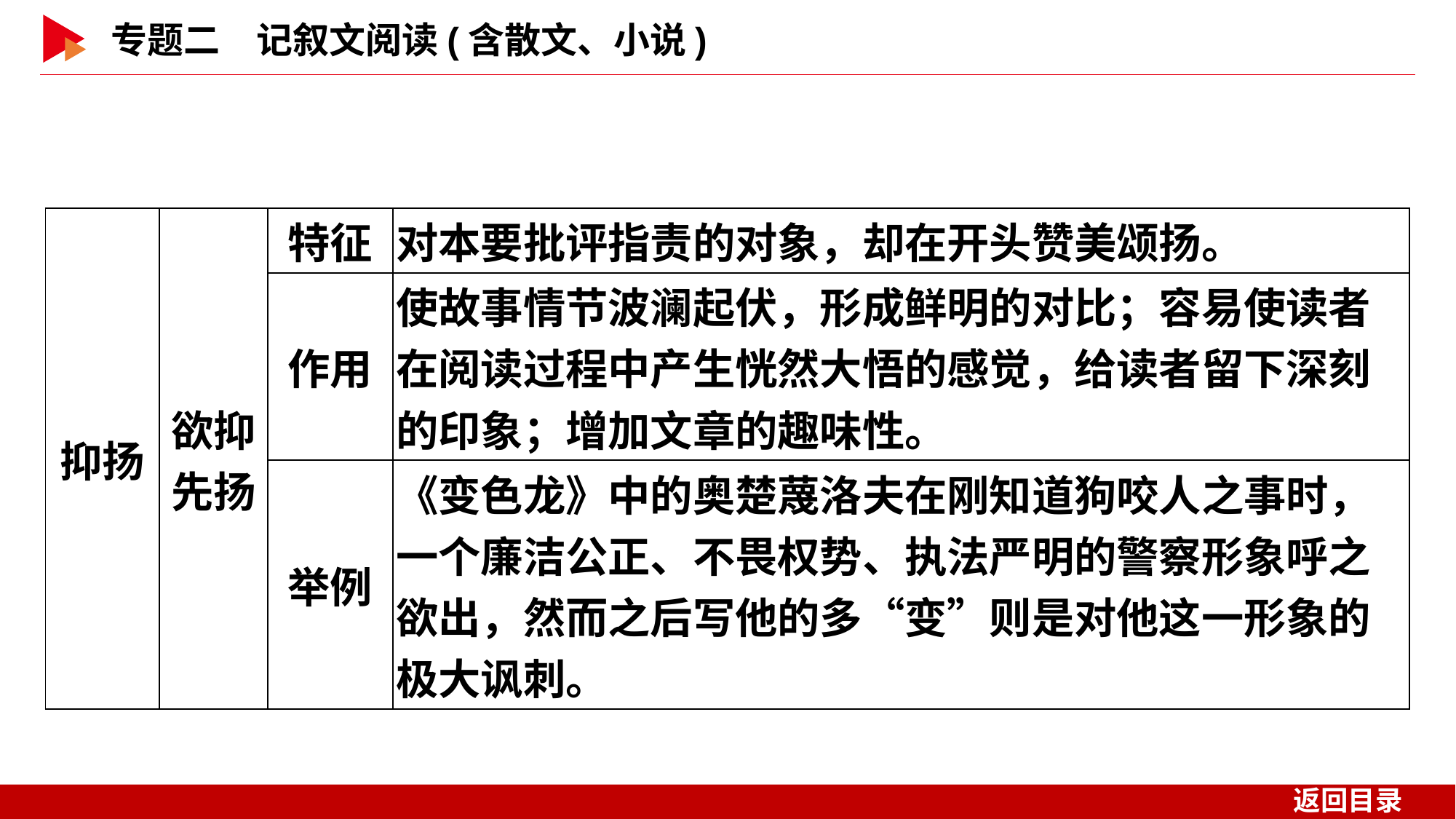

| 抑扬 | 欲抑 先扬 | 特征 | 对本要批评指责的对象，却在开头赞美颂扬。 |
| --- | --- | --- | --- |
|  |  | 作用 | 使故事情节波澜起伏，形成鲜明的对比；容易使读者在阅读过程中产生恍然大悟的感觉，给读者留下深刻的印象；增加文章的趣味性。 |
|  |  | 举例 | 《变色龙》中的奥楚蔑洛夫在刚知道狗咬人之事时，一个廉洁公正、不畏权势、执法严明的警察形象呼之欲出，然而之后写他的多“变”则是对他这一形象的极大讽刺。 |